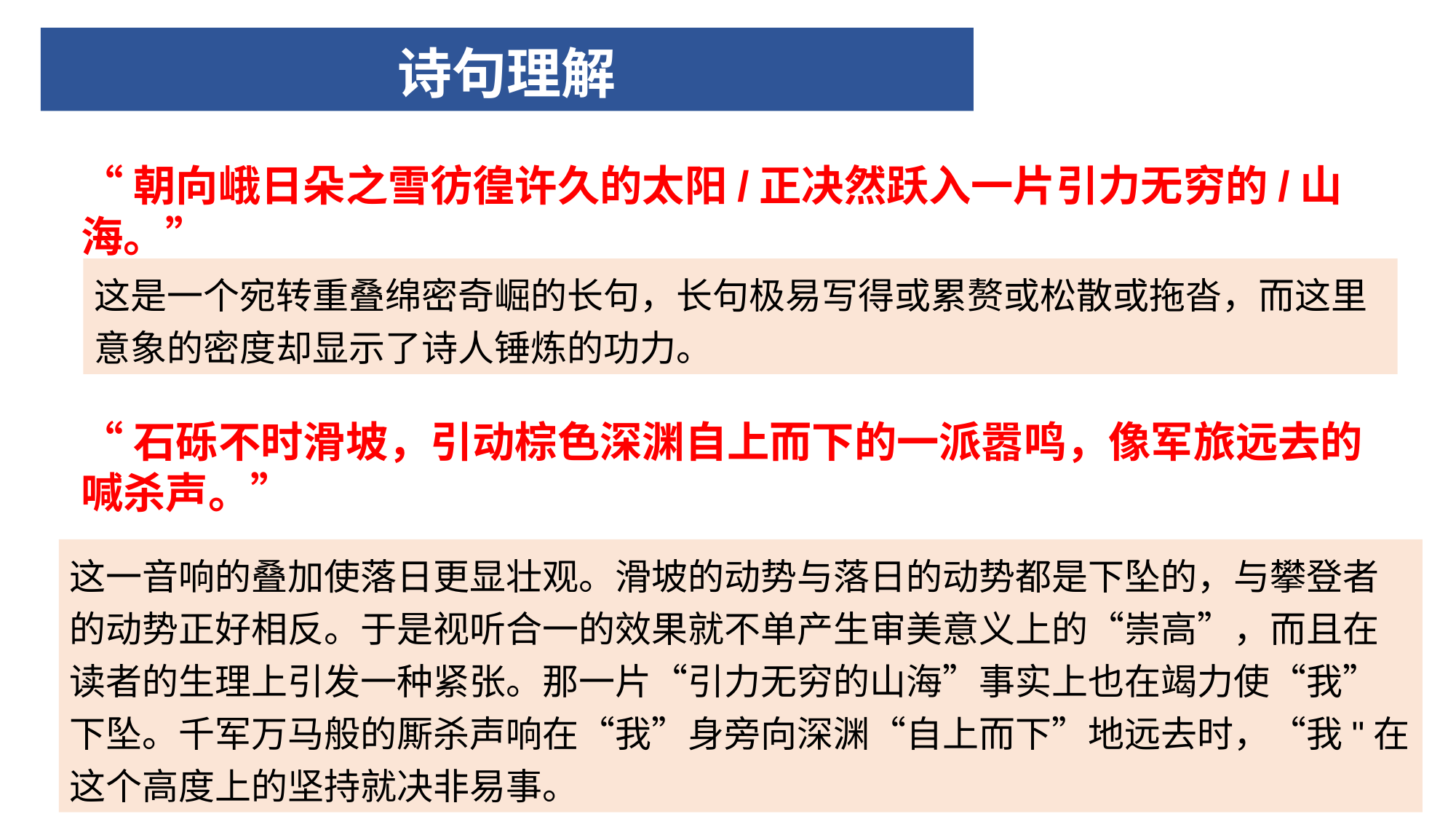

# 诗句理解
“朝向峨日朵之雪彷徨许久的太阳/正决然跃入一片引力无穷的/山海。”
这是一个宛转重叠绵密奇崛的长句，长句极易写得或累赘或松散或拖沓，而这里意象的密度却显示了诗人锤炼的功力。
“石砾不时滑坡，引动棕色深渊自上而下的一派嚣鸣，像军旅远去的喊杀声。”
这一音响的叠加使落日更显壮观。滑坡的动势与落日的动势都是下坠的，与攀登者的动势正好相反。于是视听合一的效果就不单产生审美意义上的“崇高”，而且在读者的生理上引发一种紧张。那一片“引力无穷的山海”事实上也在竭力使“我”下坠。千军万马般的厮杀声响在“我”身旁向深渊“自上而下”地远去时，“我"在这个高度上的坚持就决非易事。